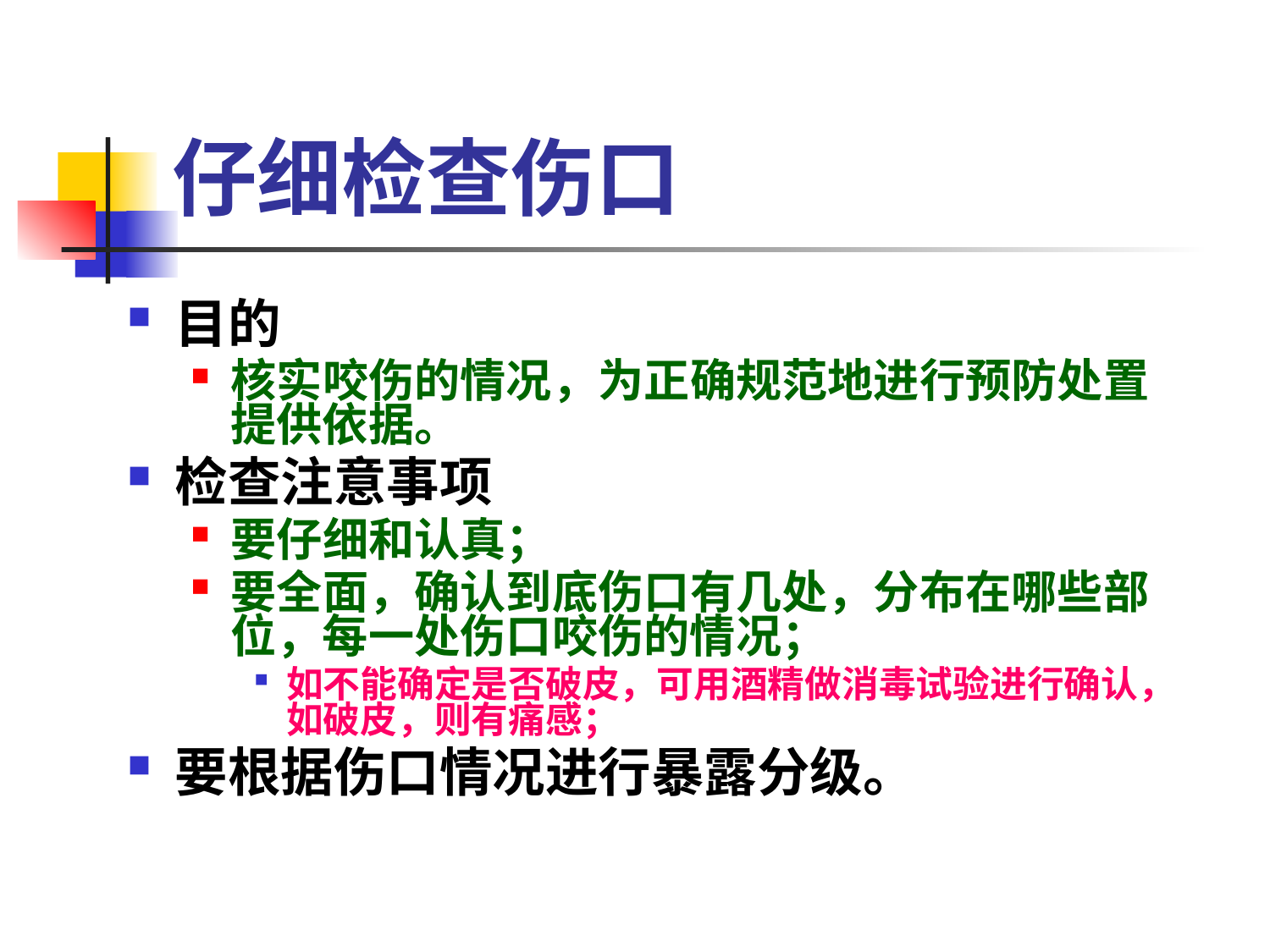

# 仔细检查伤口
目的
核实咬伤的情况，为正确规范地进行预防处置提供依据。
检查注意事项
要仔细和认真；
要全面，确认到底伤口有几处，分布在哪些部位，每一处伤口咬伤的情况；
如不能确定是否破皮，可用酒精做消毒试验进行确认，如破皮，则有痛感；
要根据伤口情况进行暴露分级。